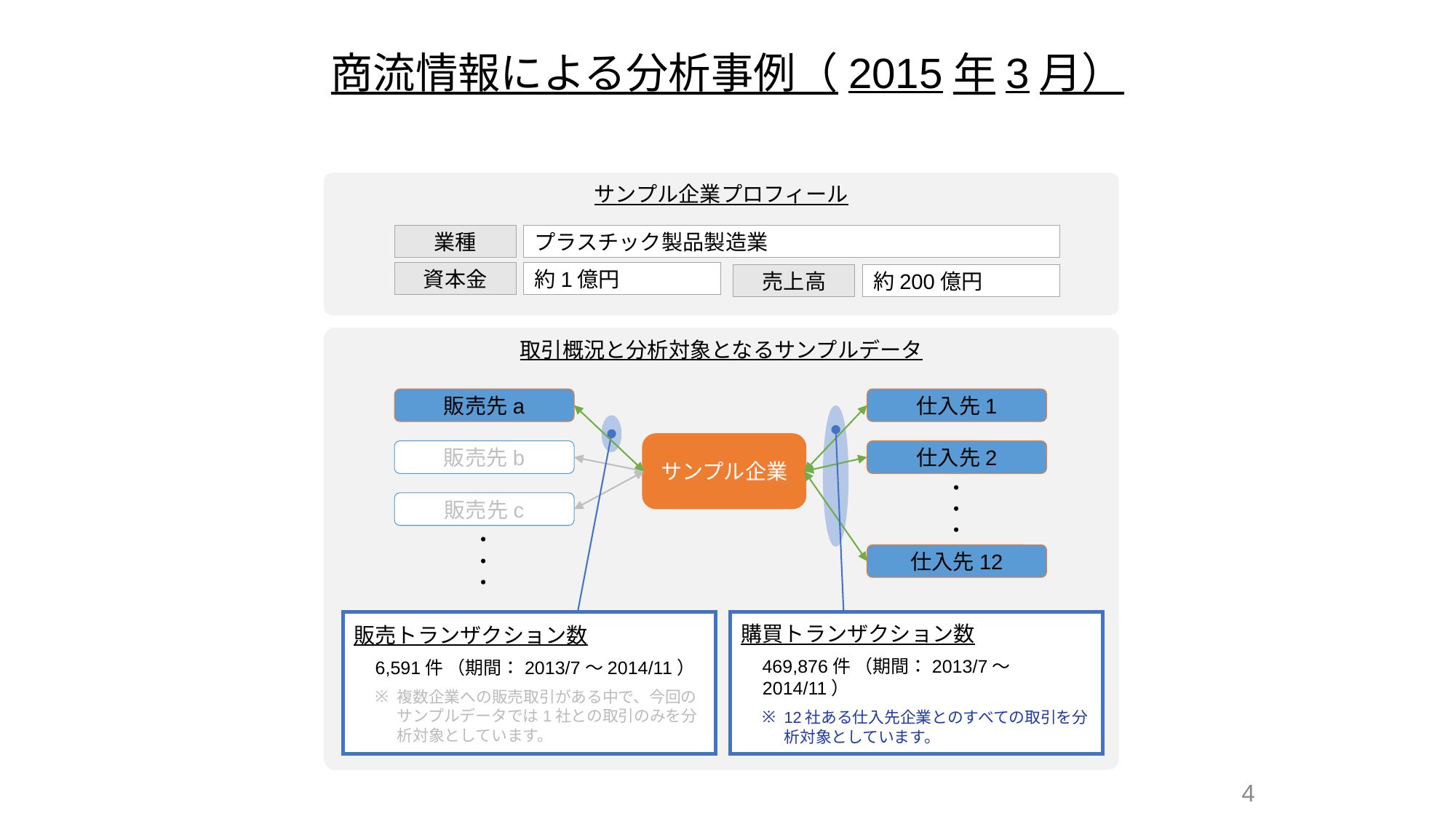

# 商流情報による分析事例（2015年3月）
サンプル企業プロフィール
業種
プラスチック製品製造業
資本金
約1億円
売上高
約200億円
取引概況と分析対象となるサンプルデータ
販売先a
仕入先1

サンプル企業
販売先b
仕入先2
販売先c
・・・
・・・
仕入先12
販売トランザクション数
6,591件 （期間：2013/7～2014/11）
複数企業への販売取引がある中で、今回のサンプルデータでは1社との取引のみを分析対象としています。
購買トランザクション数
469,876件 （期間：2013/7～2014/11）
12社ある仕入先企業とのすべての取引を分析対象としています。
4